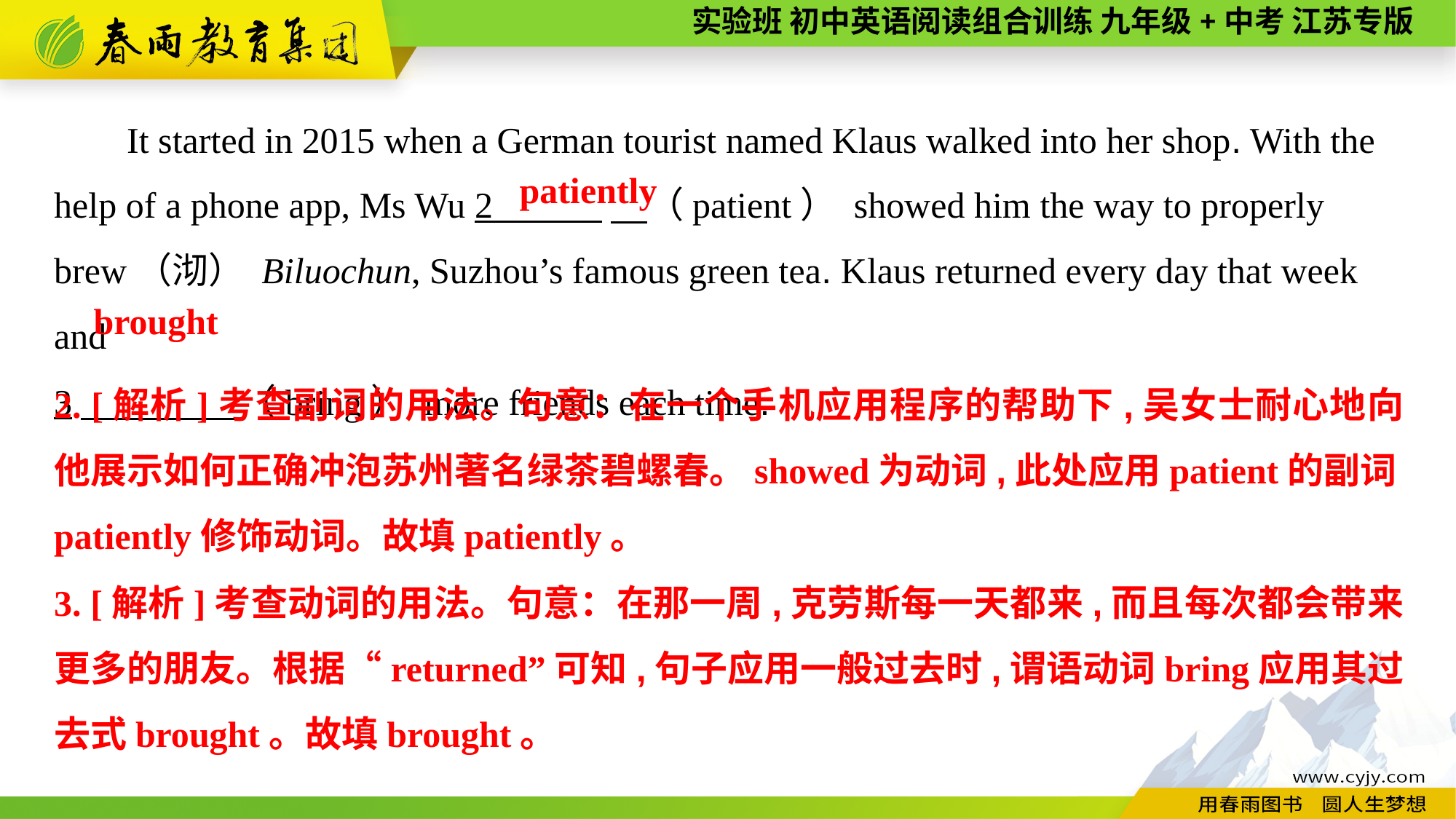

It started in 2015 when a German tourist named Klaus walked into her shop. With the help of a phone app, Ms Wu 2            　（patient） showed him the way to properly brew（沏） Biluochun, Suzhou’s famous green tea. Klaus returned every day that week and
3　               （bring） more friends each time.
patiently
 brought
2. [解析]考查副词的用法。句意：在一个手机应用程序的帮助下,吴女士耐心地向他展示如何正确冲泡苏州著名绿茶碧螺春。showed为动词,此处应用patient的副词patiently修饰动词。故填patiently。
3. [解析]考查动词的用法。句意：在那一周,克劳斯每一天都来,而且每次都会带来更多的朋友。根据“returned”可知,句子应用一般过去时,谓语动词bring应用其过去式brought。故填brought。